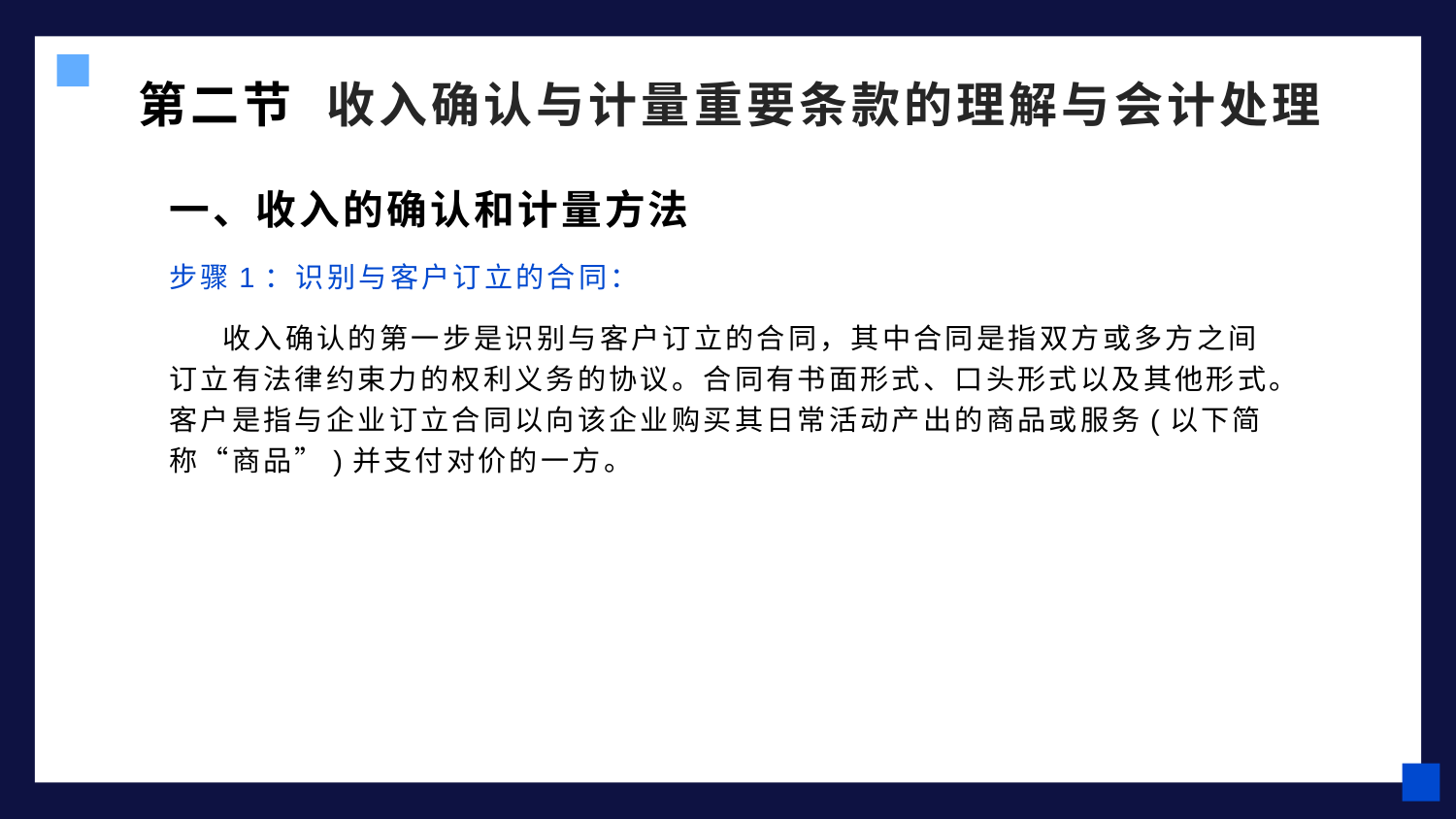

# 第二节  收入确认与计量重要条款的理解与会计处理
一、收入的确认和计量方法
步骤1：识别与客户订立的合同：
     收入确认的第一步是识别与客户订立的合同，其中合同是指双方或多方之间订立有法律约束力的权利义务的协议。合同有书面形式、口头形式以及其他形式。客户是指与企业订立合同以向该企业购买其日常活动产出的商品或服务(以下简称“商品”)并支付对价的一方。